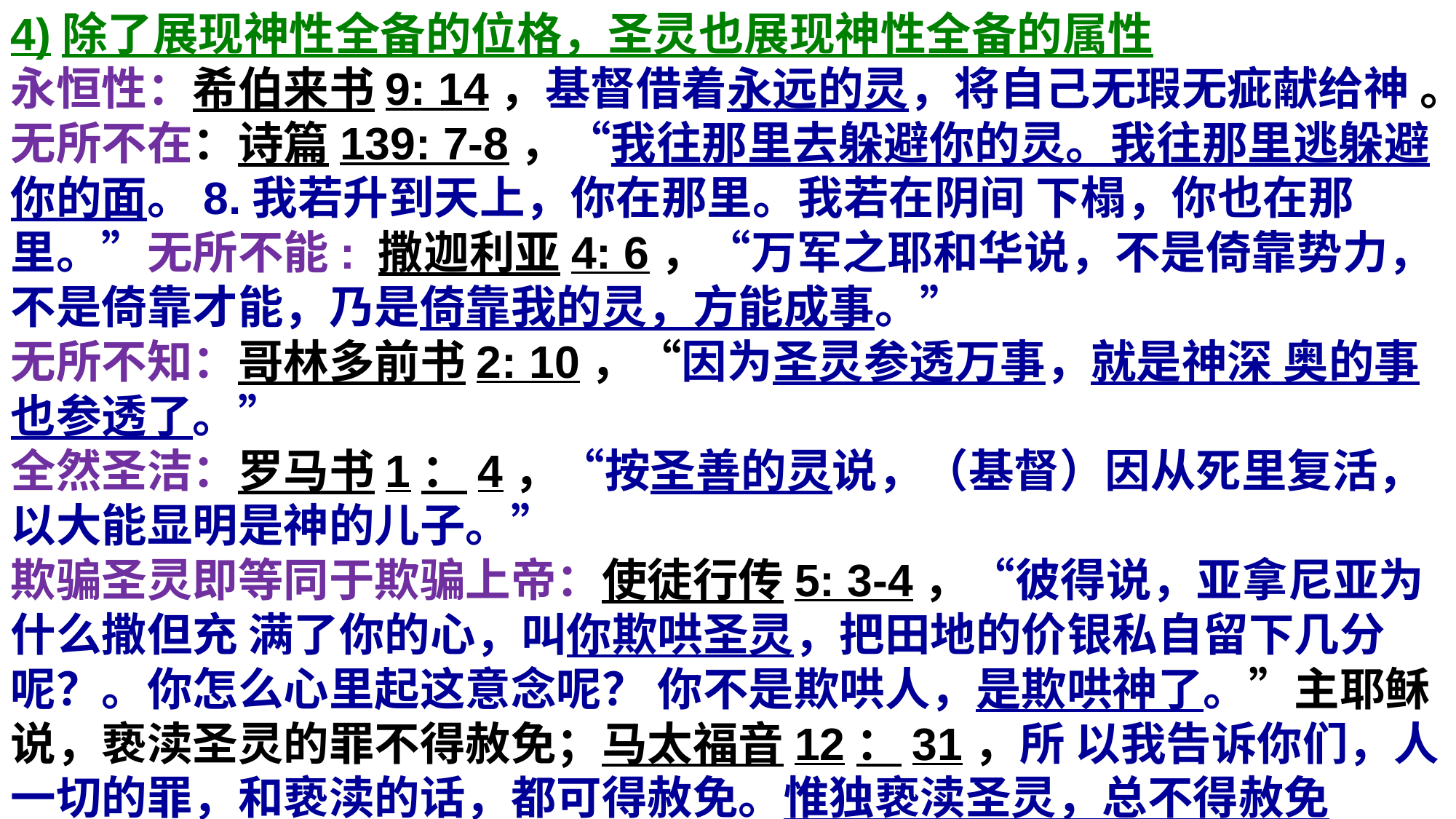

4)除了展现神性全备的位格，圣灵也展现神性全备的属性
永恒性：希伯来书9: 14，基督借着永远的灵，将自己无瑕无疵献给神 。无所不在：诗篇139: 7-8，“我往那里去躲避你的灵。我往那里逃躲避你的面。8.我若升到天上，你在那里。我若在阴间 下榻，你也在那里。”无所不能: 撒迦利亚4: 6，“万军之耶和华说，不是倚靠势力， 不是倚靠才能，乃是倚靠我的灵，方能成事。”
无所不知：哥林多前书2: 10，“因为圣灵参透万事，就是神深 奥的事也参透了。”
全然圣洁：罗马书1：4，“按圣善的灵说，（基督）因从死里复活，以大能显明是神的儿子。”
欺骗圣灵即等同于欺骗上帝：使徒行传5: 3-4，“彼得说，亚拿尼亚为什么撒但充 满了你的心，叫你欺哄圣灵，把田地的价银私自留下几分呢？。你怎么心里起这意念呢？ 你不是欺哄人，是欺哄神了。”主耶稣说，亵渎圣灵的罪不得赦免；马太福音12：31，所 以我告诉你们，人一切的罪，和亵渎的话，都可得赦免。惟独亵渎圣灵，总不得赦免